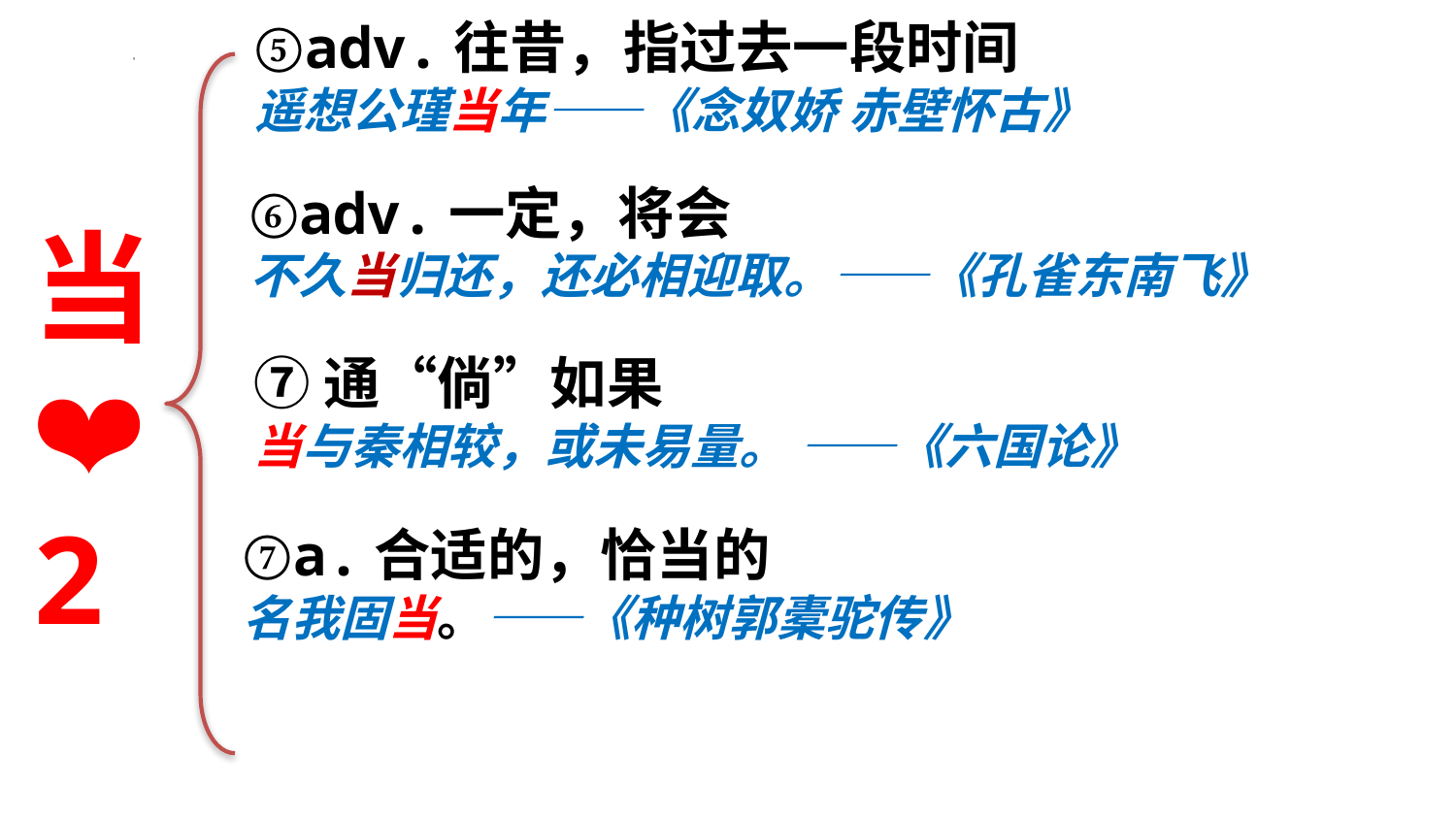

⑤adv.往昔，指过去一段时间
遥想公瑾当年——《念奴娇 赤壁怀古》

⑥adv.一定，将会
不久当归还，还必相迎取。——《孔雀东南飞》
当
❤
2
⑦通“倘”如果
当与秦相较，或未易量。 ——《六国论》
⑦a.合适的，恰当的
名我固当。——《种树郭橐驼传》